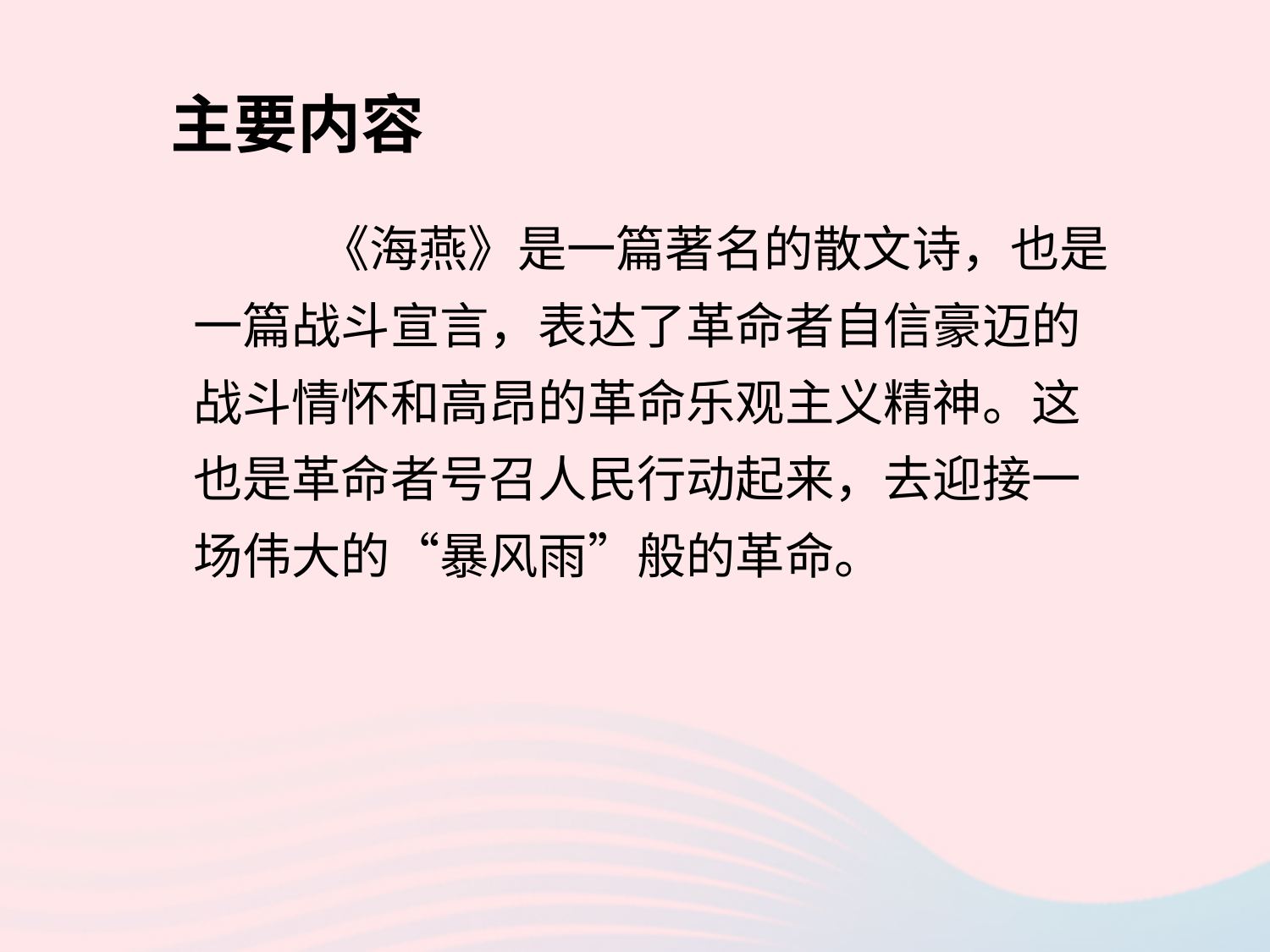

主要内容
	《海燕》是一篇著名的散文诗，也是一篇战斗宣言，表达了革命者自信豪迈的战斗情怀和高昂的革命乐观主义精神。这也是革命者号召人民行动起来，去迎接一场伟大的“暴风雨”般的革命。